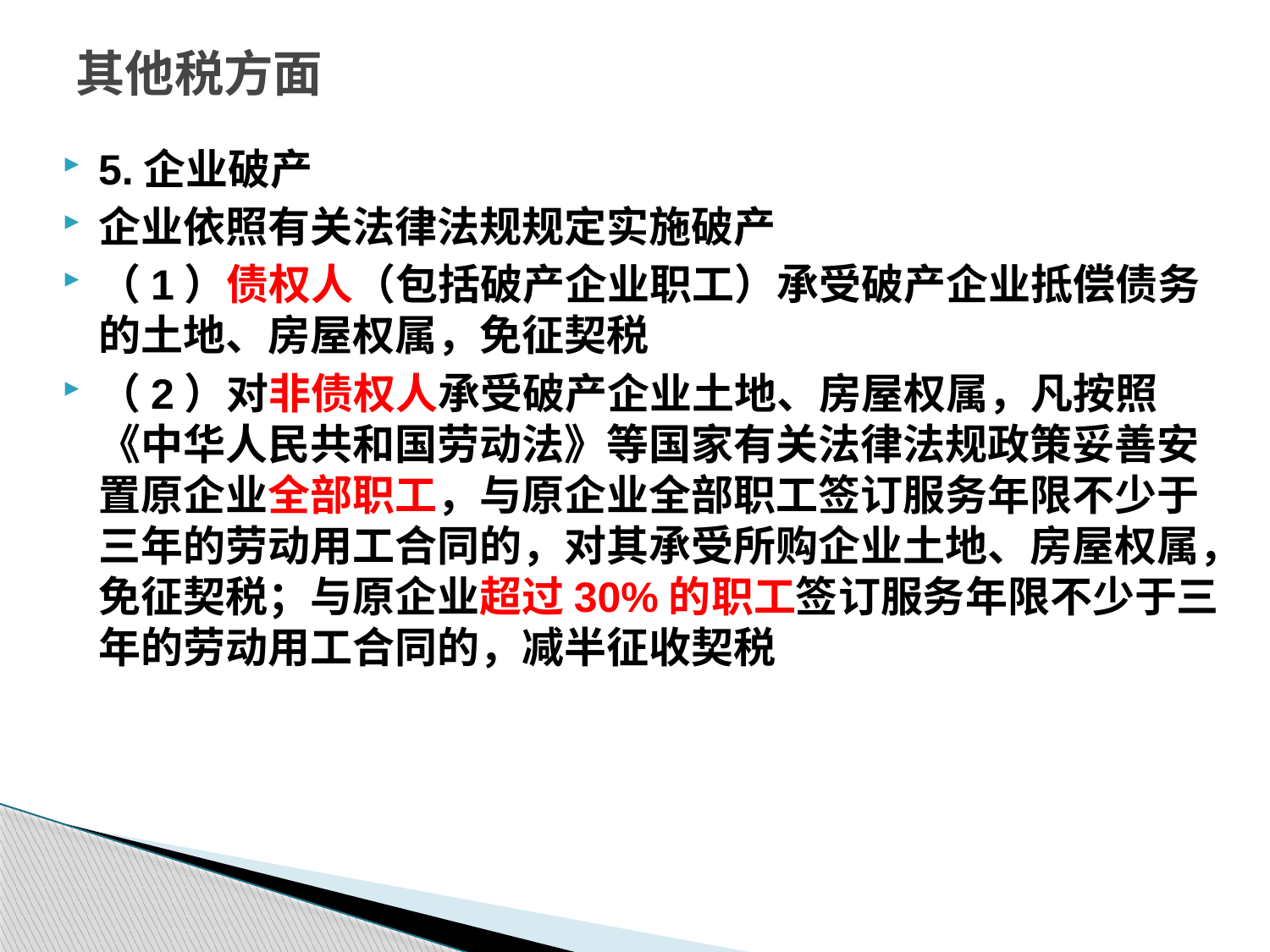

# 其他税方面
5.企业破产
企业依照有关法律法规规定实施破产
（1）债权人（包括破产企业职工）承受破产企业抵偿债务的土地、房屋权属，免征契税
（2）对非债权人承受破产企业土地、房屋权属，凡按照《中华人民共和国劳动法》等国家有关法律法规政策妥善安置原企业全部职工，与原企业全部职工签订服务年限不少于三年的劳动用工合同的，对其承受所购企业土地、房屋权属，免征契税；与原企业超过30%的职工签订服务年限不少于三年的劳动用工合同的，减半征收契税